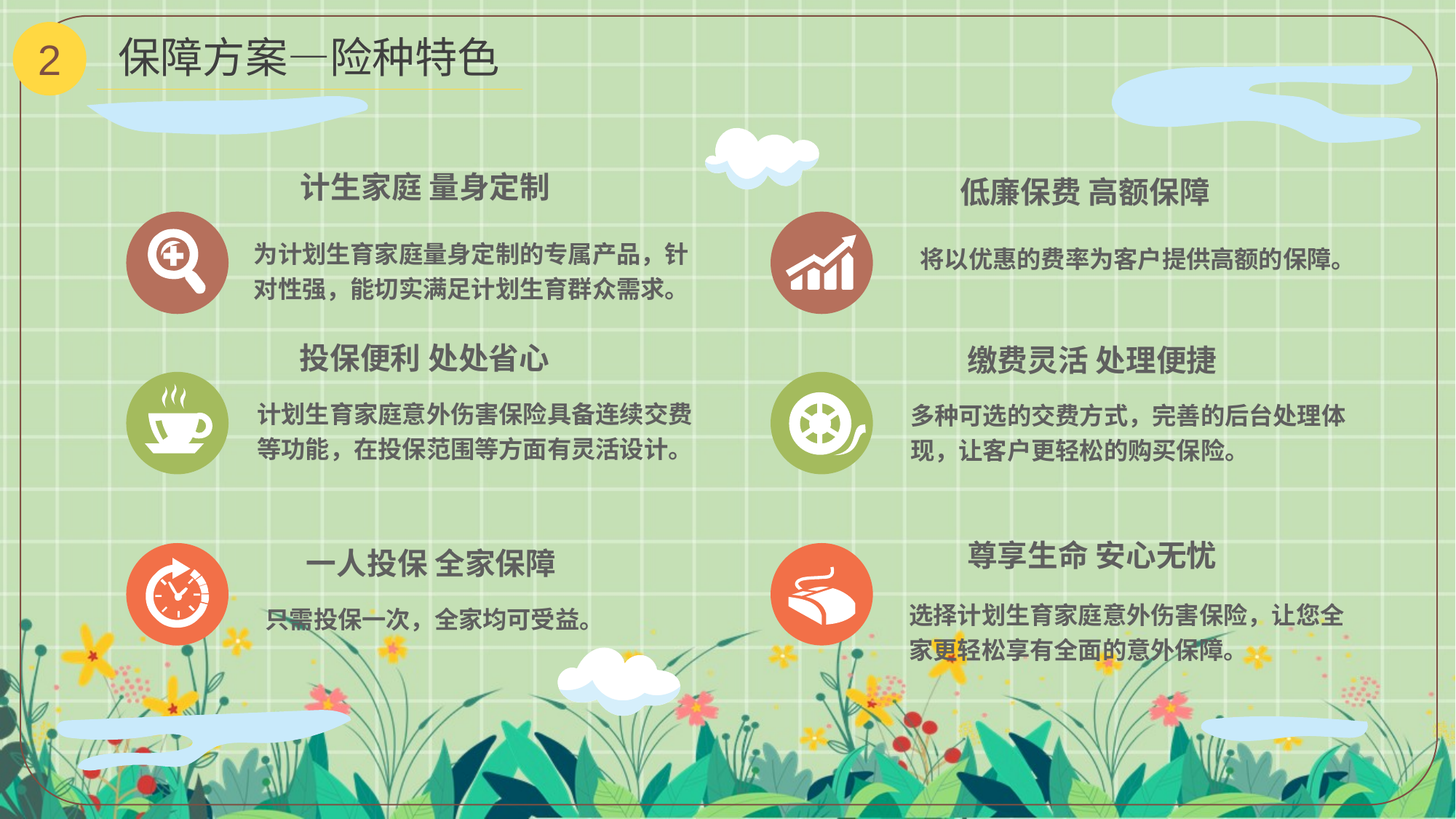

2
保障方案—险种特色

计生家庭 量身定制
低廉保费 高额保障

为计划生育家庭量身定制的专属产品，针对性强，能切实满足计划生育群众需求。
 将以优惠的费率为客户提供高额的保障。
投保便利 处处省心
缴费灵活 处理便捷

计划生育家庭意外伤害保险具备连续交费等功能，在投保范围等方面有灵活设计。
多种可选的交费方式，完善的后台处理体现，让客户更轻松的购买保险。
尊享生命 安心无忧

一人投保 全家保障
选择计划生育家庭意外伤害保险，让您全家更轻松享有全面的意外保障。
 只需投保一次，全家均可受益。